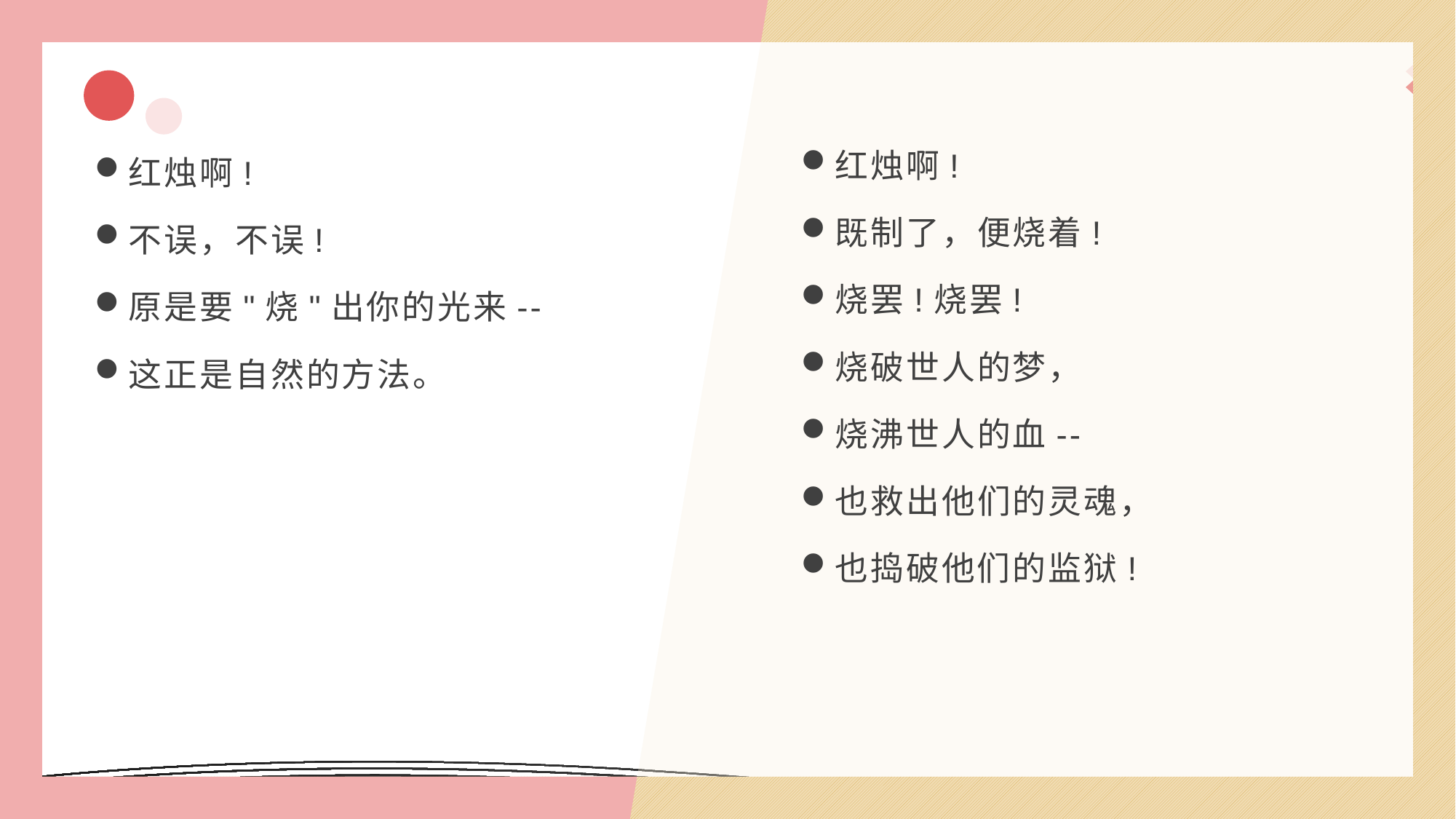

红烛啊!
既制了，便烧着!
烧罢!烧罢!
烧破世人的梦，
烧沸世人的血--
也救出他们的灵魂，
也捣破他们的监狱!
红烛啊!
不误，不误!
原是要"烧"出你的光来--
这正是自然的方法。